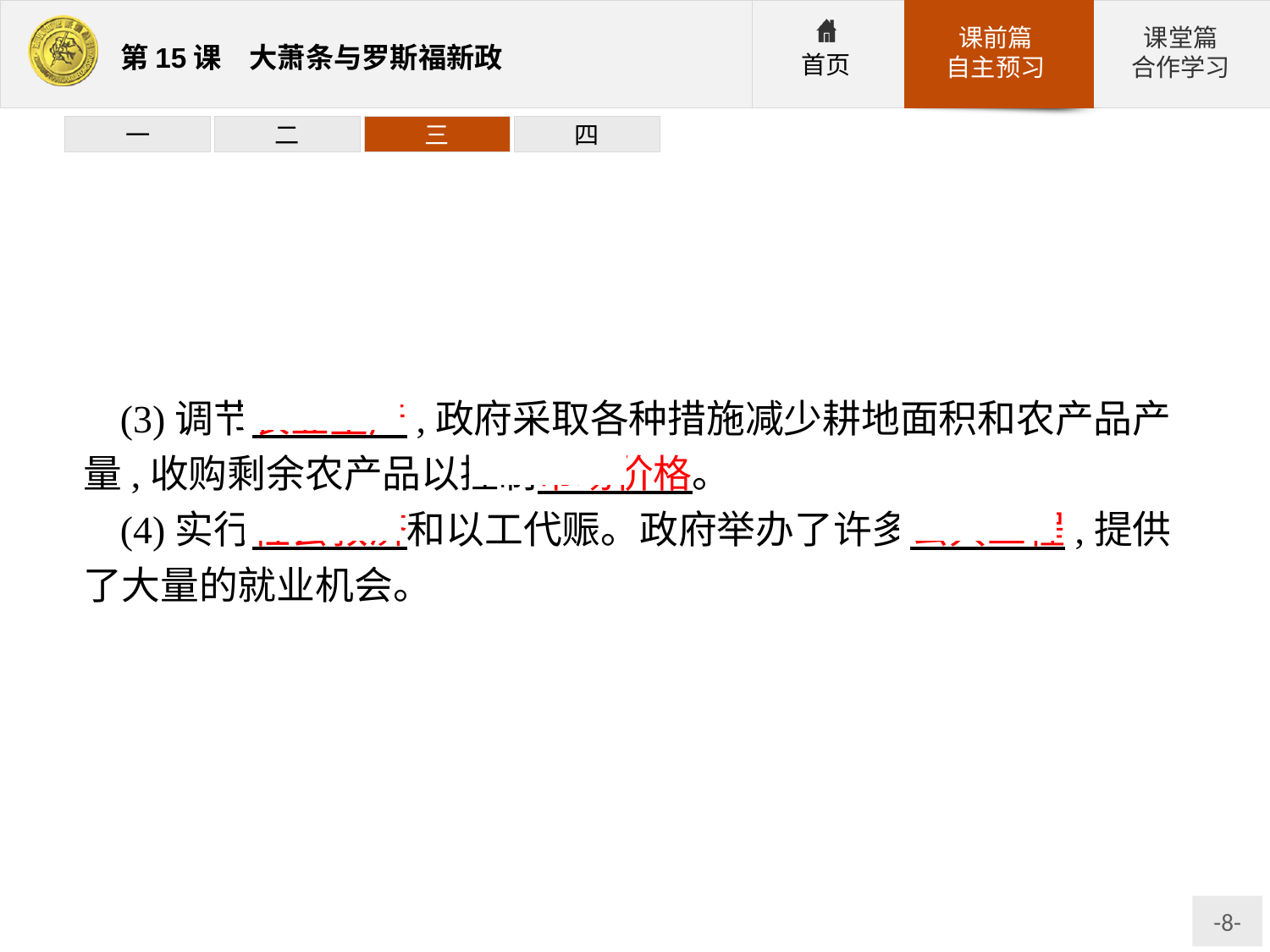

一
二
三
四
(3)调节农业生产,政府采取各种措施减少耕地面积和农产品产量,收购剩余农产品以控制市场价格。
(4)实行社会救济和以工代赈。政府举办了许多公共工程,提供了大量的就业机会。